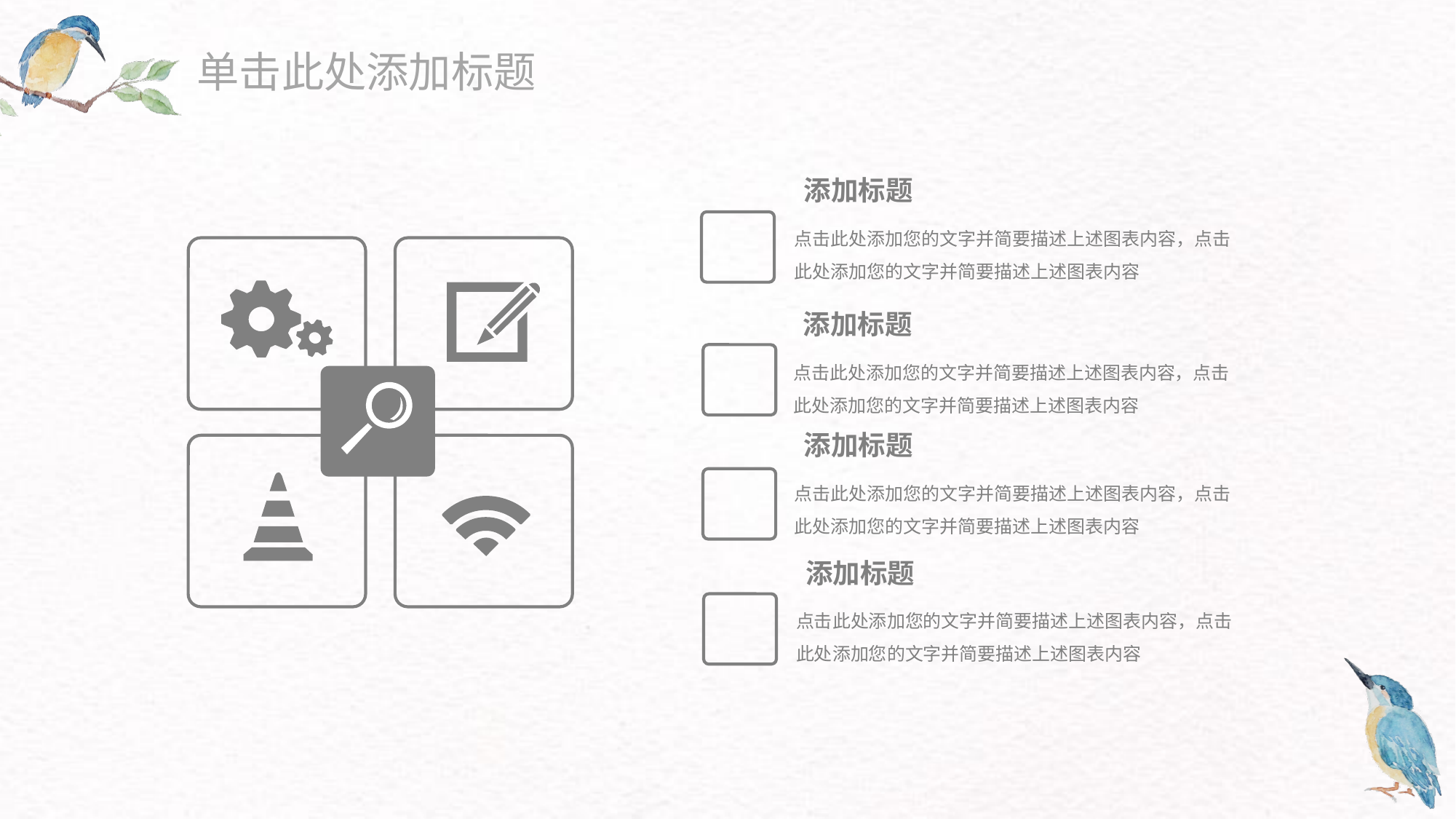

单击此处添加标题
添加标题
点击此处添加您的文字并简要描述上述图表内容，点击此处添加您的文字并简要描述上述图表内容

添加标题

点击此处添加您的文字并简要描述上述图表内容，点击此处添加您的文字并简要描述上述图表内容

添加标题

点击此处添加您的文字并简要描述上述图表内容，点击此处添加您的文字并简要描述上述图表内容

添加标题

点击此处添加您的文字并简要描述上述图表内容，点击此处添加您的文字并简要描述上述图表内容